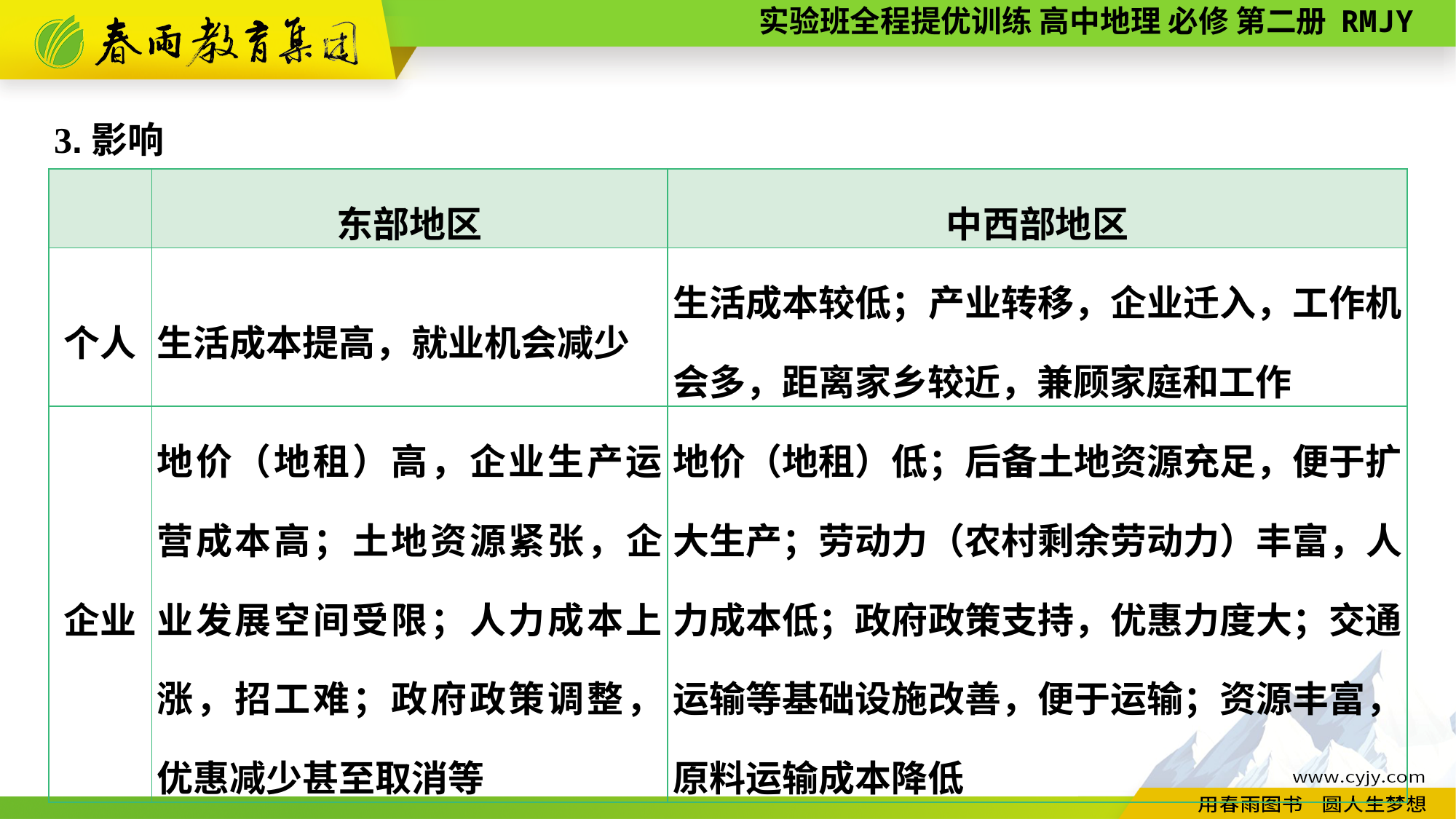

3.影响
|  | 东部地区 | 中西部地区 |
| --- | --- | --- |
| 个人 | 生活成本提高，就业机会减少 | 生活成本较低；产业转移，企业迁入，工作机会多，距离家乡较近，兼顾家庭和工作 |
| 企业 | 地价（地租）高，企业生产运营成本高；土地资源紧张，企业发展空间受限；人力成本上涨，招工难；政府政策调整，优惠减少甚至取消等 | 地价（地租）低；后备土地资源充足，便于扩大生产；劳动力（农村剩余劳动力）丰富，人力成本低；政府政策支持，优惠力度大；交通运输等基础设施改善，便于运输；资源丰富，原料运输成本降低 |